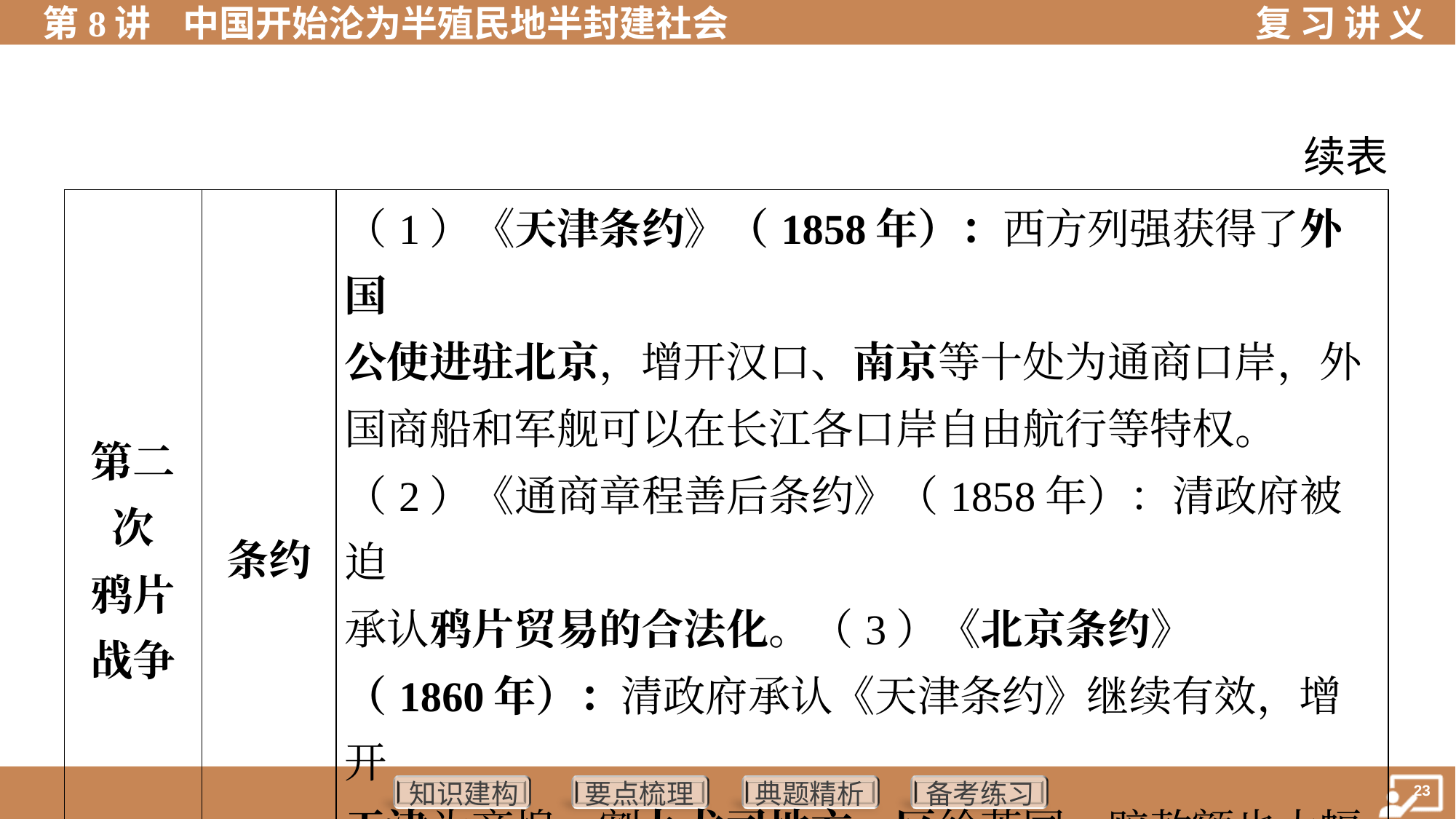

续表
| 第二 次 鸦片 战争 | 条约 | （1）《天津条约》（1858年）：西方列强获得了外国 公使进驻北京，增开汉口、南京等十处为通商口岸，外 国商船和军舰可以在长江各口岸自由航行等特权。 （2）《通商章程善后条约》（1858年）：清政府被迫 承认鸦片贸易的合法化。（3）《北京条约》 （1860年）：清政府承认《天津条约》继续有效，增开 天津为商埠，割九龙司地方一区给英国，赔款额也大幅 增加 |
| --- | --- | --- |